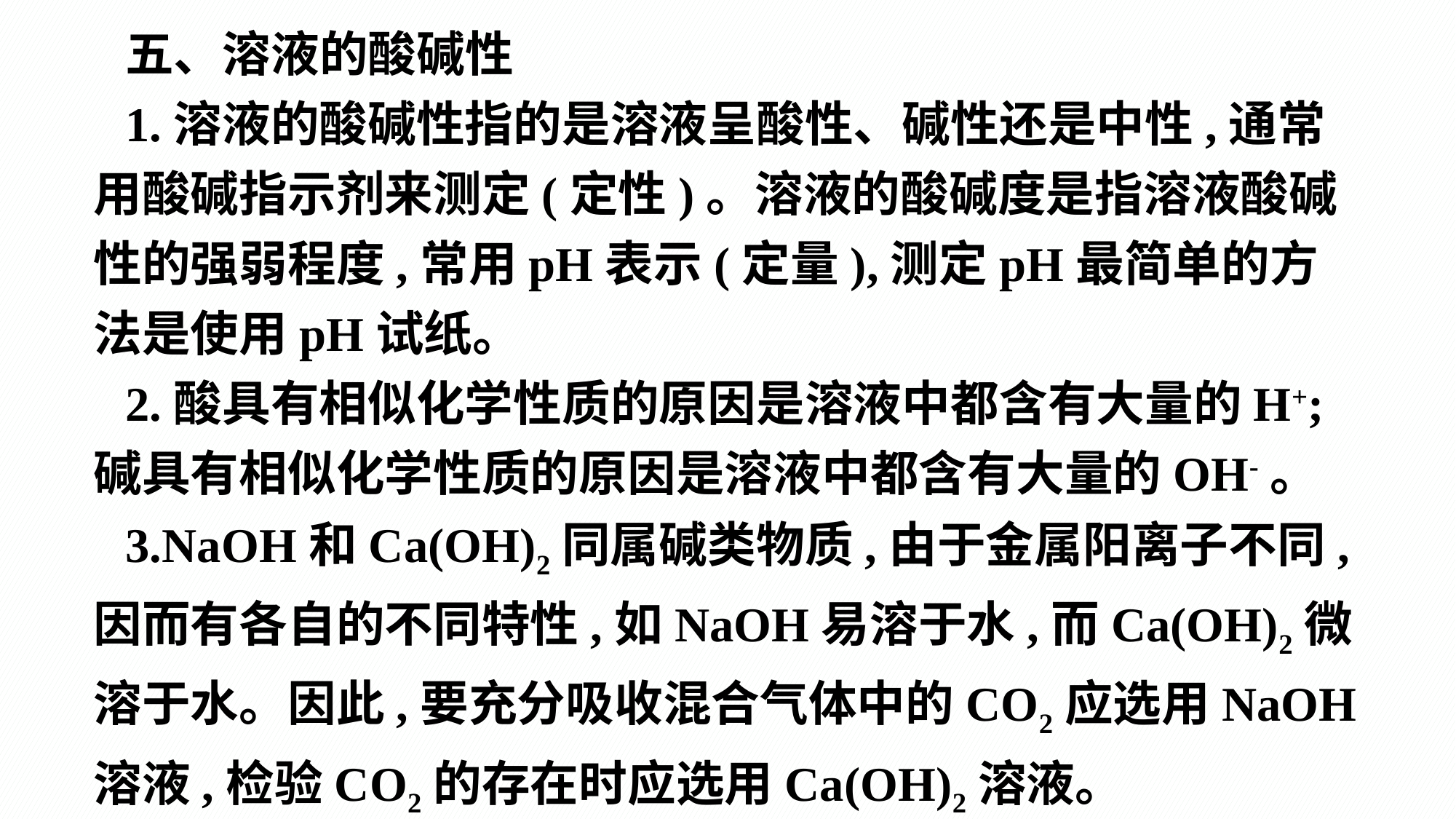

五、溶液的酸碱性
1.溶液的酸碱性指的是溶液呈酸性、碱性还是中性,通常用酸碱指示剂来测定(定性)。溶液的酸碱度是指溶液酸碱性的强弱程度,常用pH表示(定量),测定pH最简单的方法是使用pH试纸。
2.酸具有相似化学性质的原因是溶液中都含有大量的H+;碱具有相似化学性质的原因是溶液中都含有大量的OH-。
3.NaOH和Ca(OH)2同属碱类物质,由于金属阳离子不同,因而有各自的不同特性,如NaOH易溶于水,而Ca(OH)2微溶于水。因此,要充分吸收混合气体中的CO2应选用NaOH溶液,检验CO2的存在时应选用Ca(OH)2溶液。